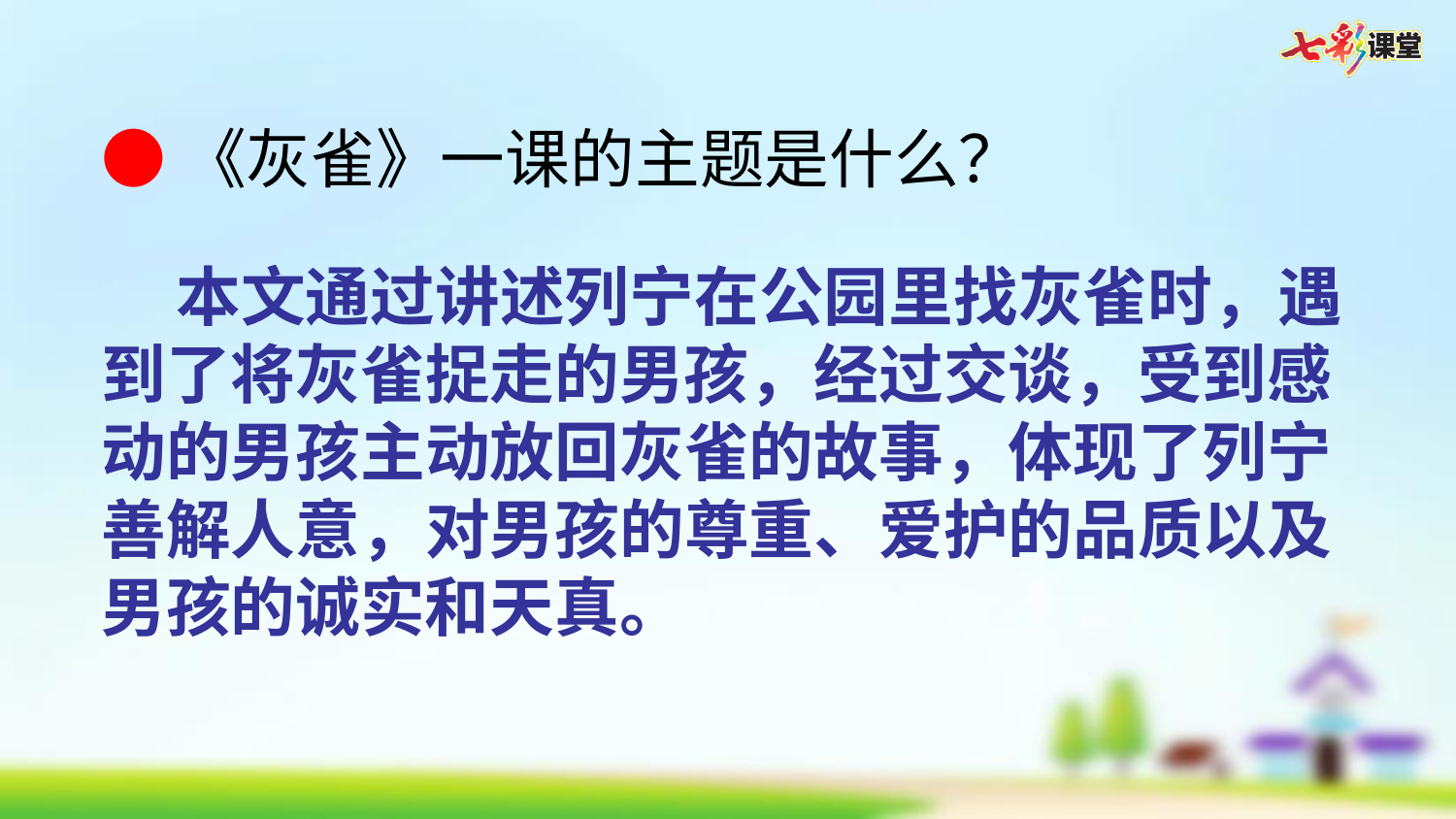

●《灰雀》一课的主题是什么？
    本文通过讲述列宁在公园里找灰雀时，遇到了将灰雀捉走的男孩，经过交谈，受到感动的男孩主动放回灰雀的故事，体现了列宁善解人意，对男孩的尊重、爱护的品质以及男孩的诚实和天真。